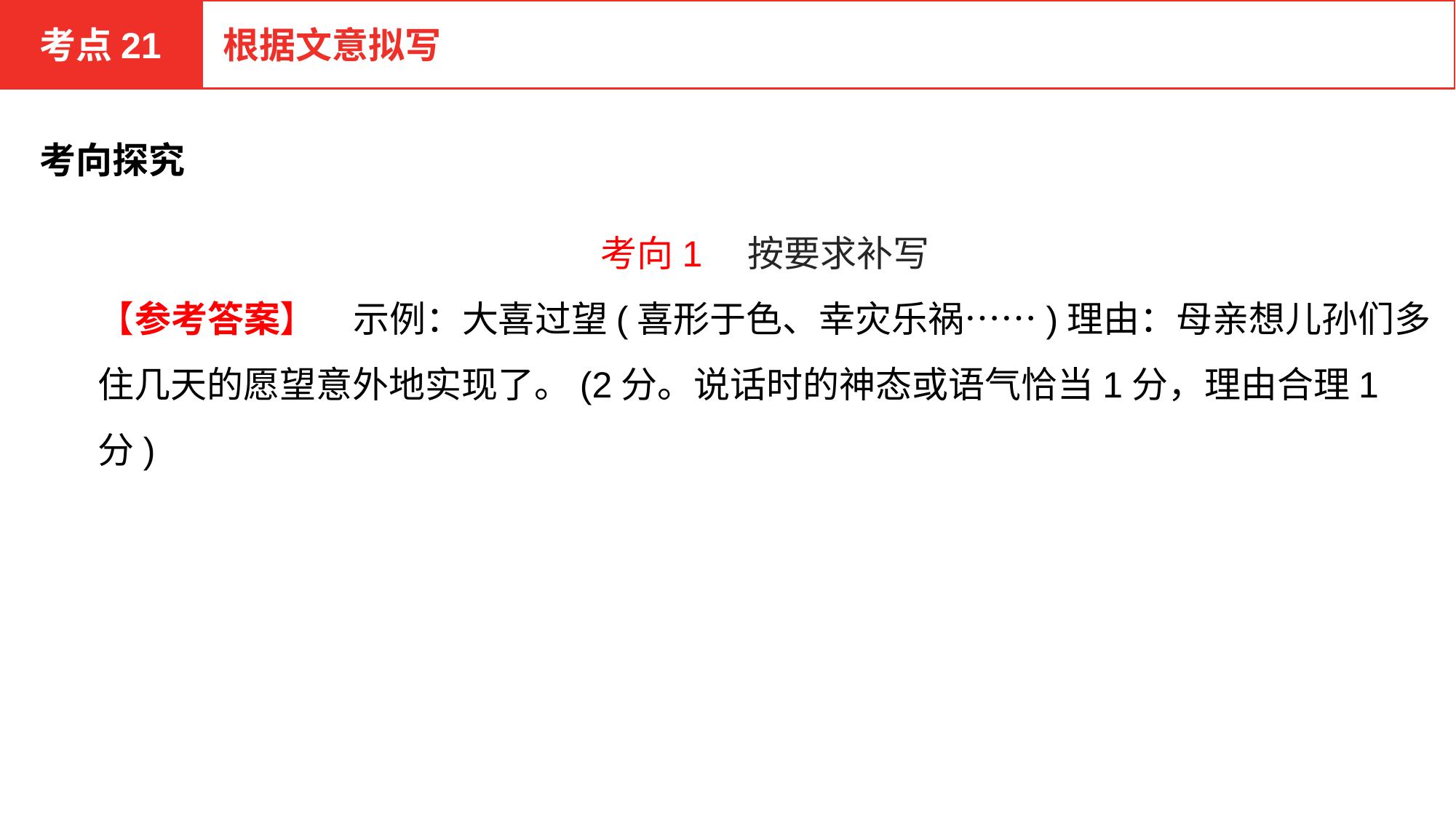

考点21
根据文意拟写
考向探究

考向1　按要求补写
【参考答案】　示例：大喜过望(喜形于色、幸灾乐祸……)理由：母亲想儿孙们多住几天的愿望意外地实现了。(2分。说话时的神态或语气恰当1分，理由合理1分)